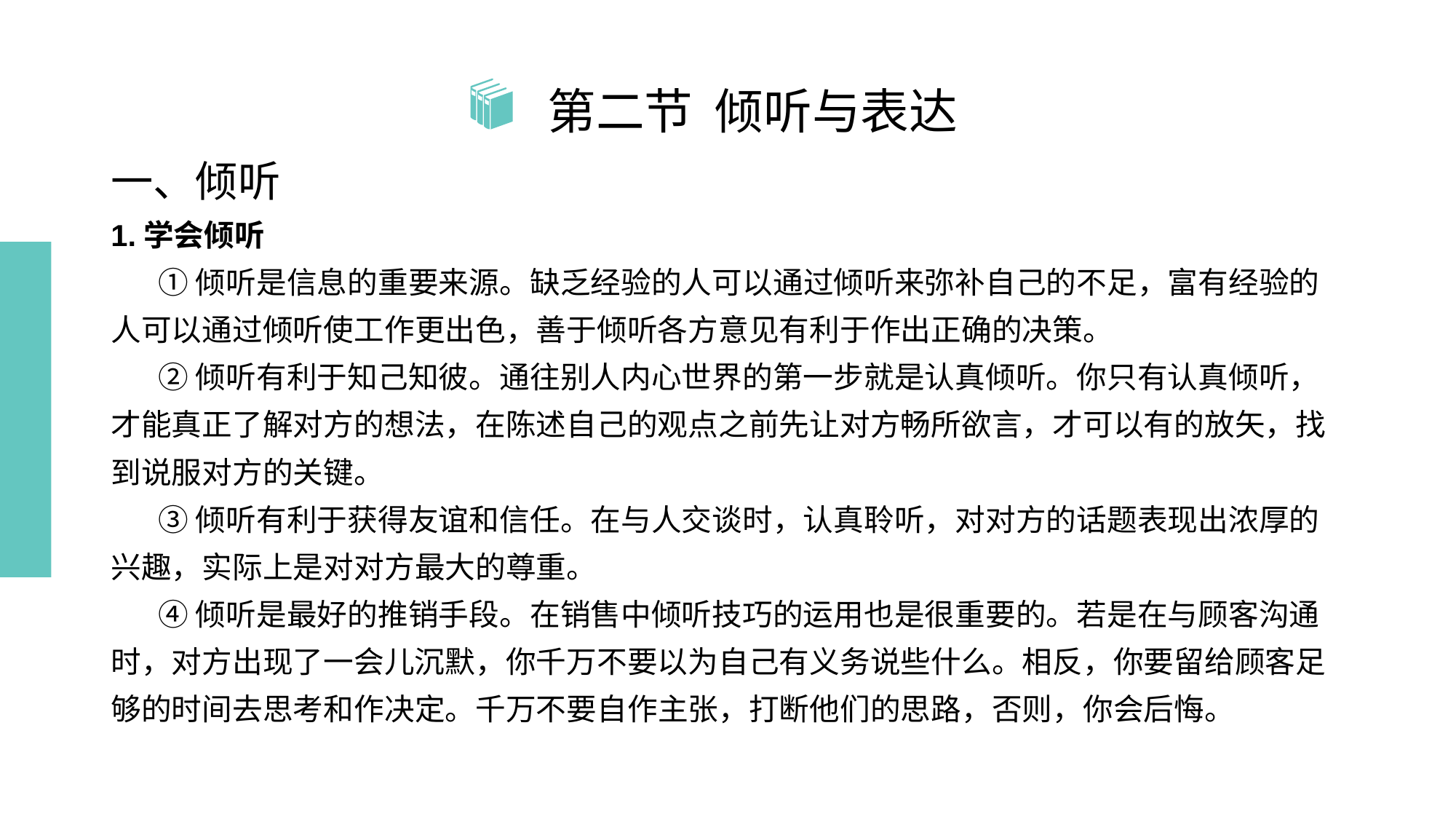

# 第二节  倾听与表达
一、倾听
1.学会倾听
       ①倾听是信息的重要来源。缺乏经验的人可以通过倾听来弥补自己的不足，富有经验的人可以通过倾听使工作更出色，善于倾听各方意见有利于作出正确的决策。
       ②倾听有利于知己知彼。通往别人内心世界的第一步就是认真倾听。你只有认真倾听，才能真正了解对方的想法，在陈述自己的观点之前先让对方畅所欲言，才可以有的放矢，找到说服对方的关键。
       ③倾听有利于获得友谊和信任。在与人交谈时，认真聆听，对对方的话题表现出浓厚的兴趣，实际上是对对方最大的尊重。
       ④倾听是最好的推销手段。在销售中倾听技巧的运用也是很重要的。若是在与顾客沟通时，对方出现了一会儿沉默，你千万不要以为自己有义务说些什么。相反，你要留给顾客足够的时间去思考和作决定。千万不要自作主张，打断他们的思路，否则，你会后悔。